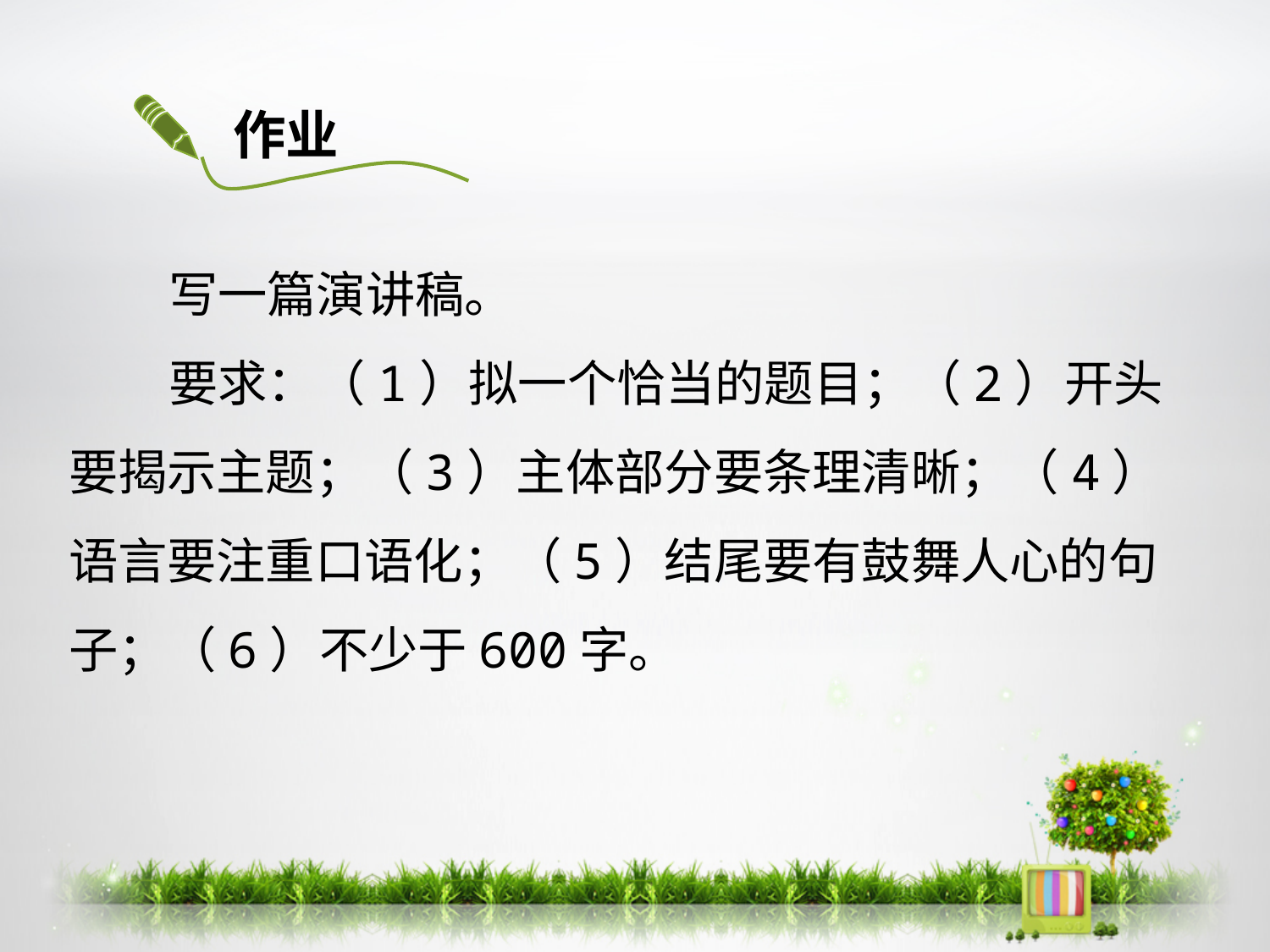

# 作业

写一篇演讲稿。
要求：（1）拟一个恰当的题目；（2）开头要揭示主题；（3）主体部分要条理清晰；（4）语言要注重口语化；（5）结尾要有鼓舞人心的句子；（6）不少于600字。